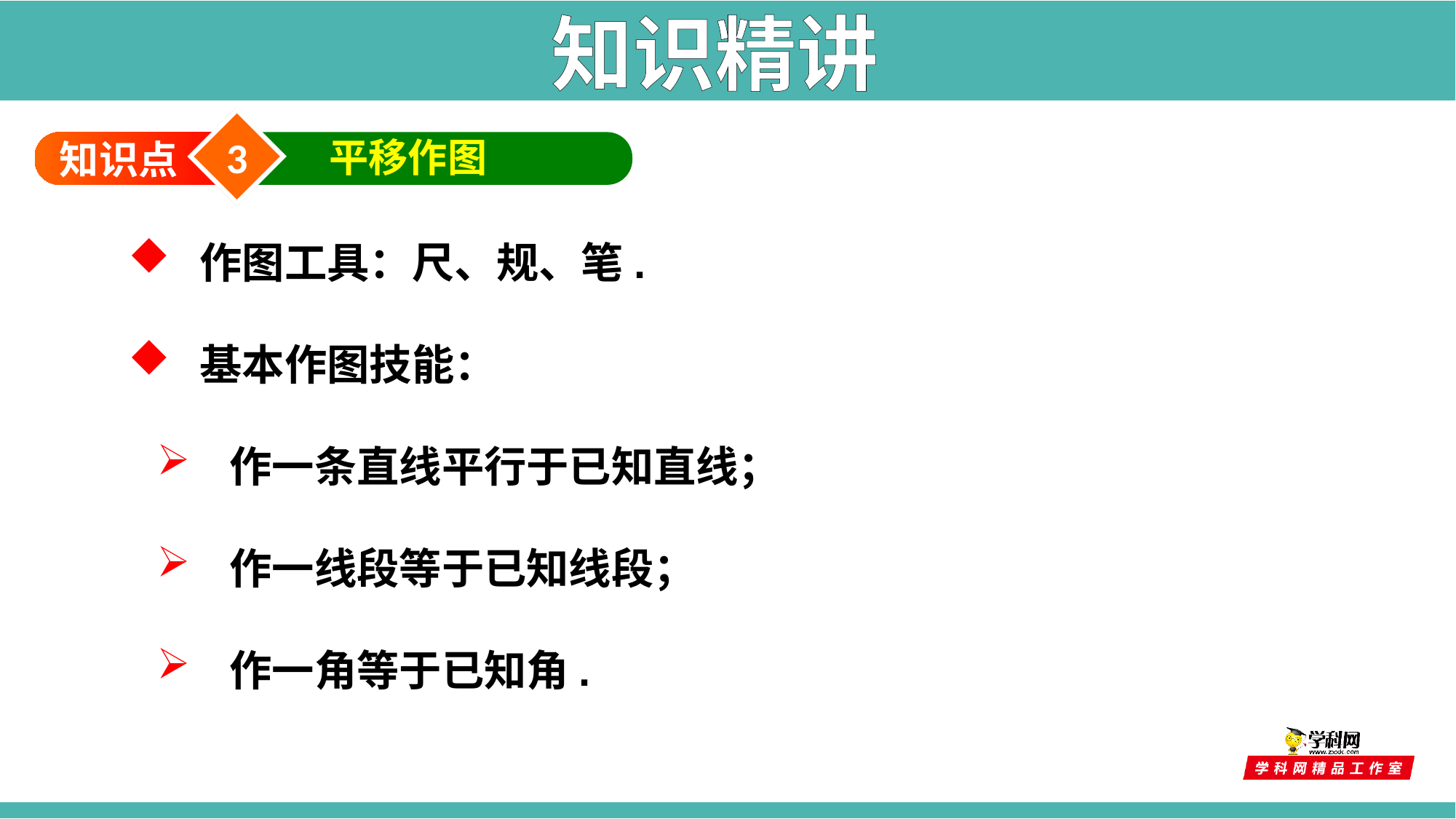

知识精讲
3
平移作图
知识点

  作图工具：尺、规、笔.

  基本作图技能：

   作一条直线平行于已知直线；

   作一线段等于已知线段；

   作一角等于已知角.